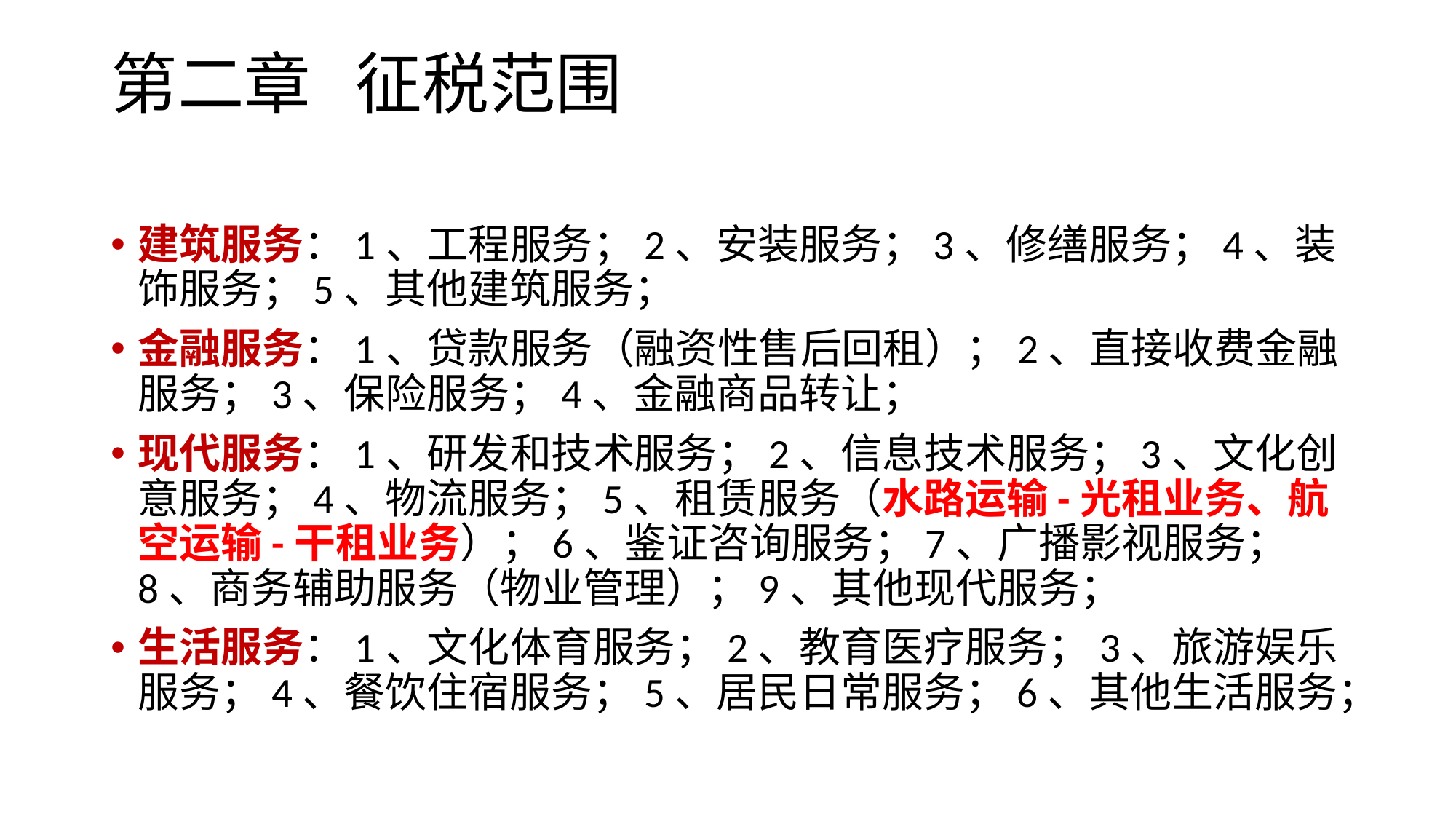

# 第二章   征税范围

建筑服务：1、工程服务；2、安装服务；3、修缮服务；4、装饰服务；5、其他建筑服务；
金融服务：1、贷款服务（融资性售后回租）；2、直接收费金融服务；3、保险服务；4、金融商品转让；
现代服务：1、研发和技术服务；2、信息技术服务；3、文化创意服务；4、物流服务；5、租赁服务（水路运输-光租业务、航空运输-干租业务）；6、鉴证咨询服务；7、广播影视服务；8、商务辅助服务（物业管理）；9、其他现代服务；
生活服务：1、文化体育服务；2、教育医疗服务；3、旅游娱乐服务；4、餐饮住宿服务；5、居民日常服务；6、其他生活服务；